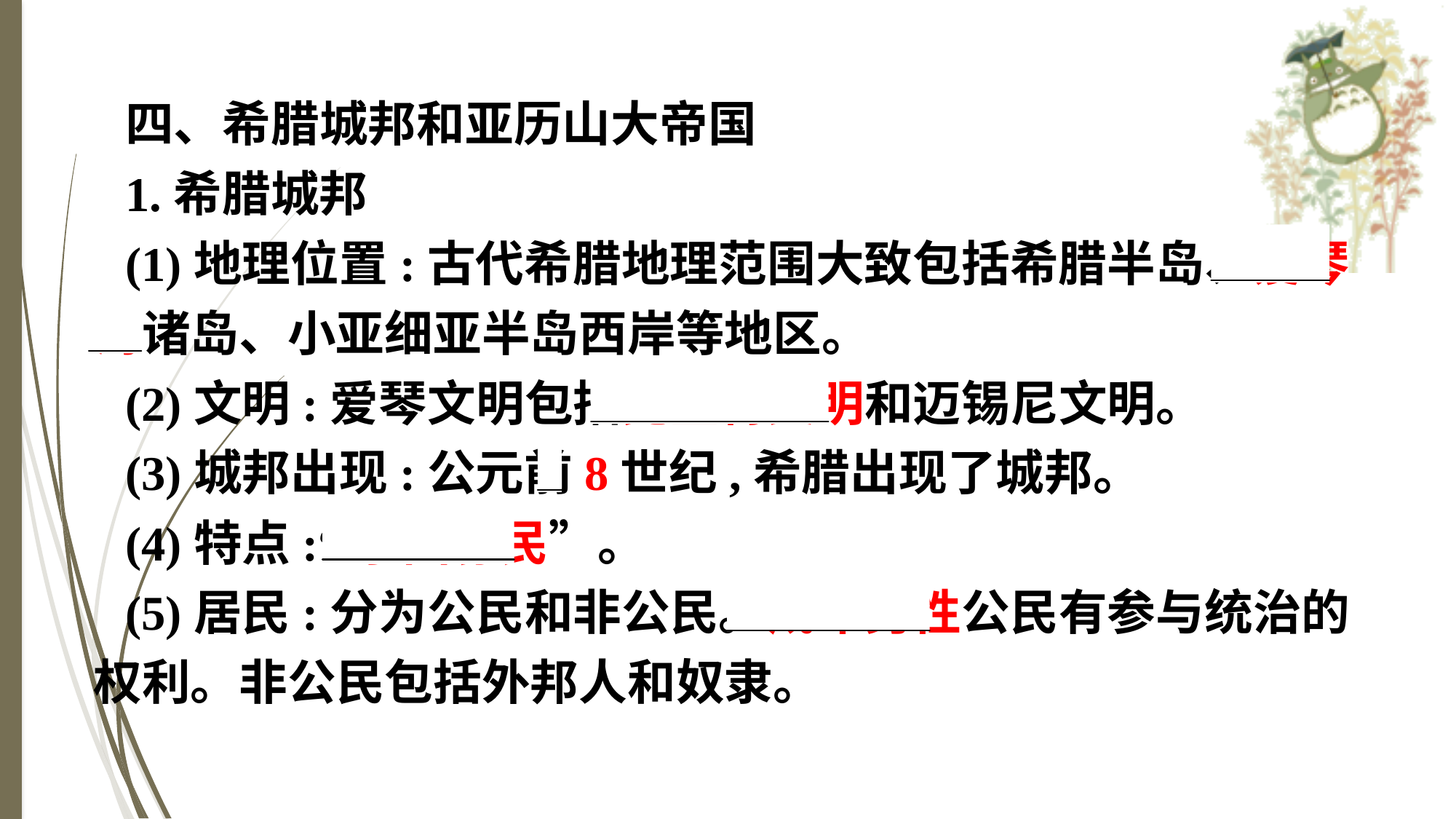

四、希腊城邦和亚历山大帝国
1.希腊城邦
(1)地理位置:古代希腊地理范围大致包括希腊半岛、爱琴海诸岛、小亚细亚半岛西岸等地区。
(2)文明:爱琴文明包括克里特文明和迈锡尼文明。
(3)城邦出现:公元前8世纪,希腊出现了城邦。
(4)特点:“小国寡民”。
(5)居民:分为公民和非公民。成年男性公民有参与统治的权利。非公民包括外邦人和奴隶。